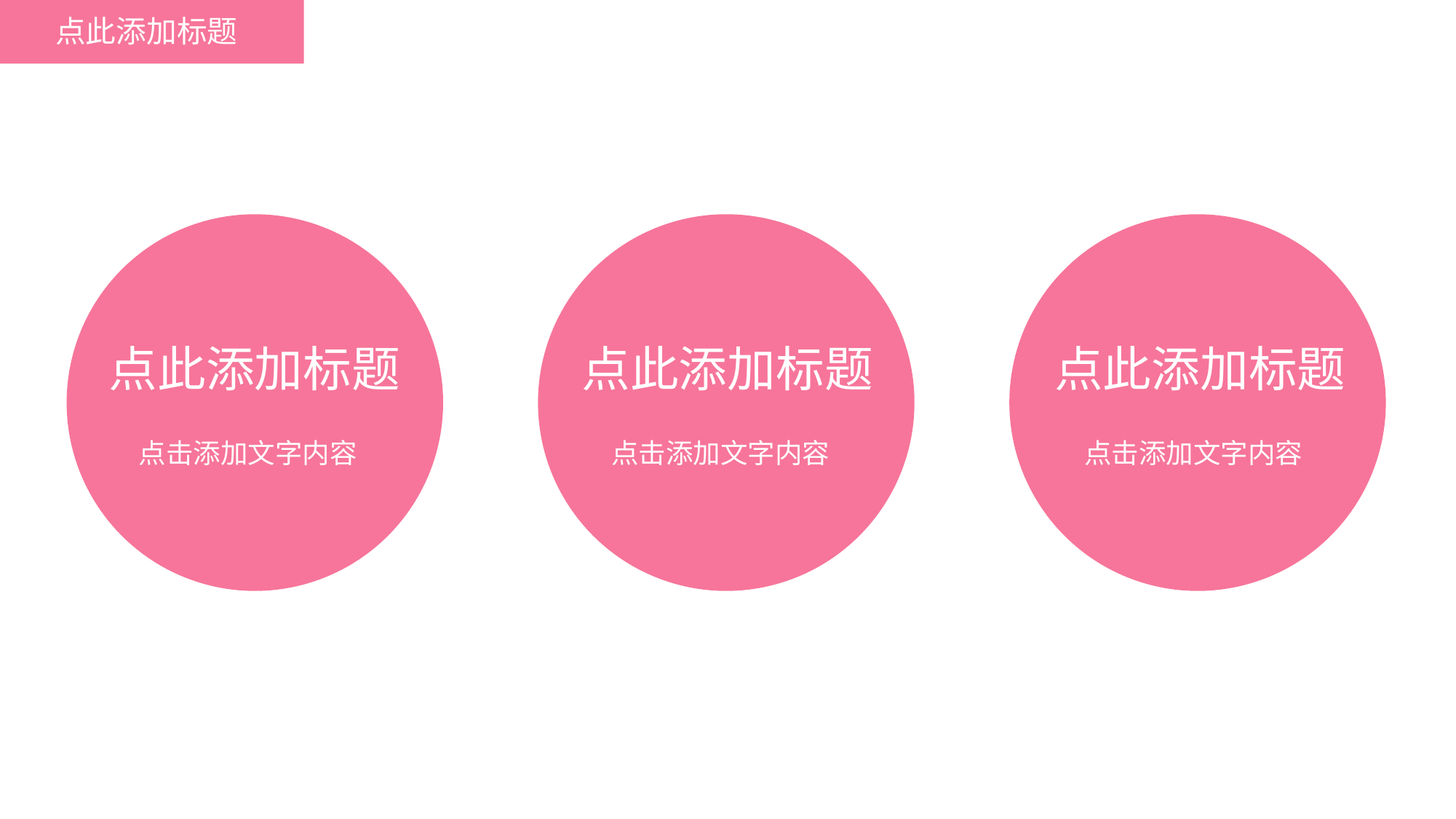

点此添加标题

点此添加标题
点此添加标题
点此添加标题
点击添加文字内容
点击添加文字内容
点击添加文字内容